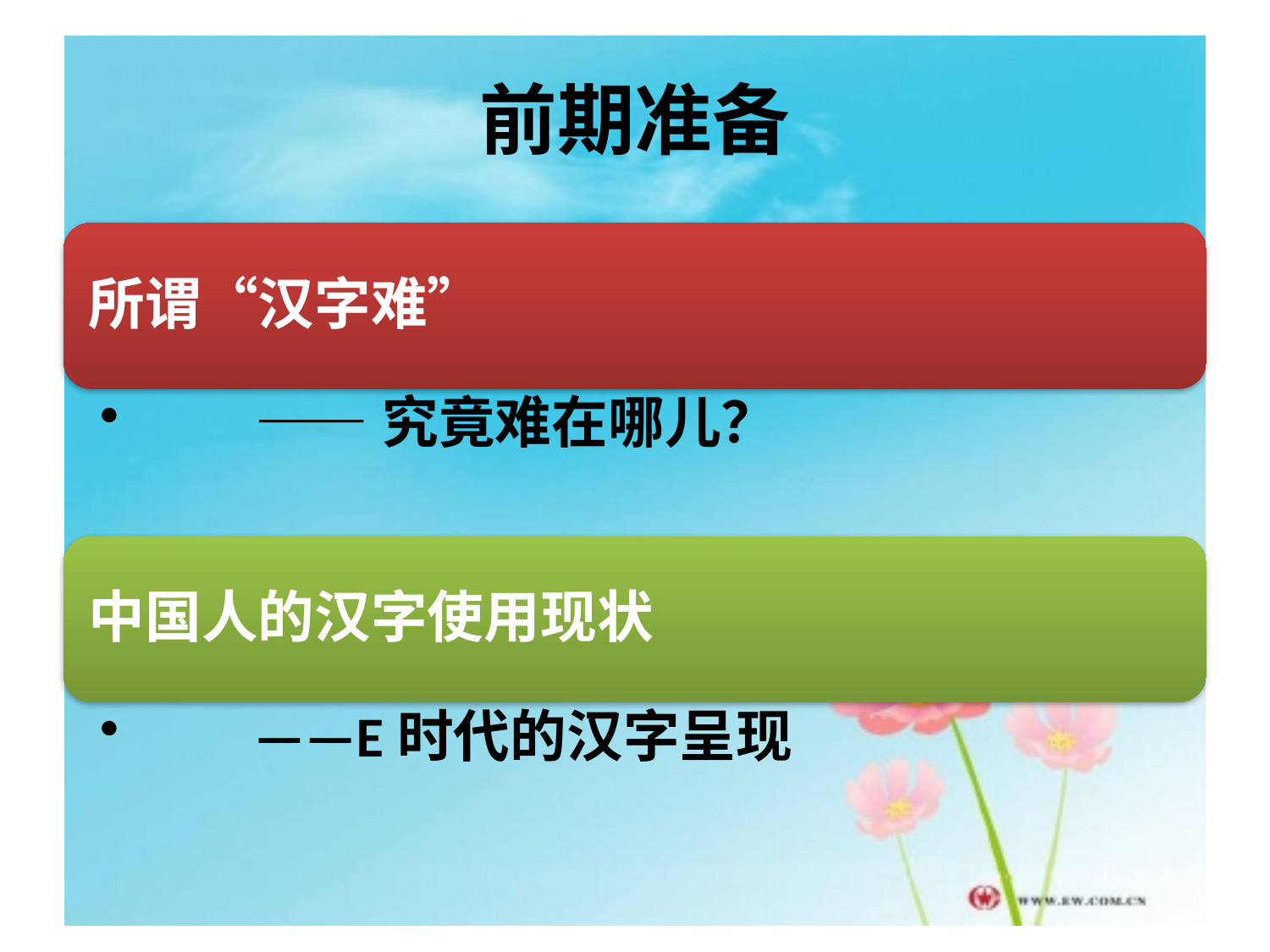

# 前期准备
所谓“汉字难”
         ——究竟难在哪儿？
中国人的汉字使用现状
         ——E时代的汉字呈现